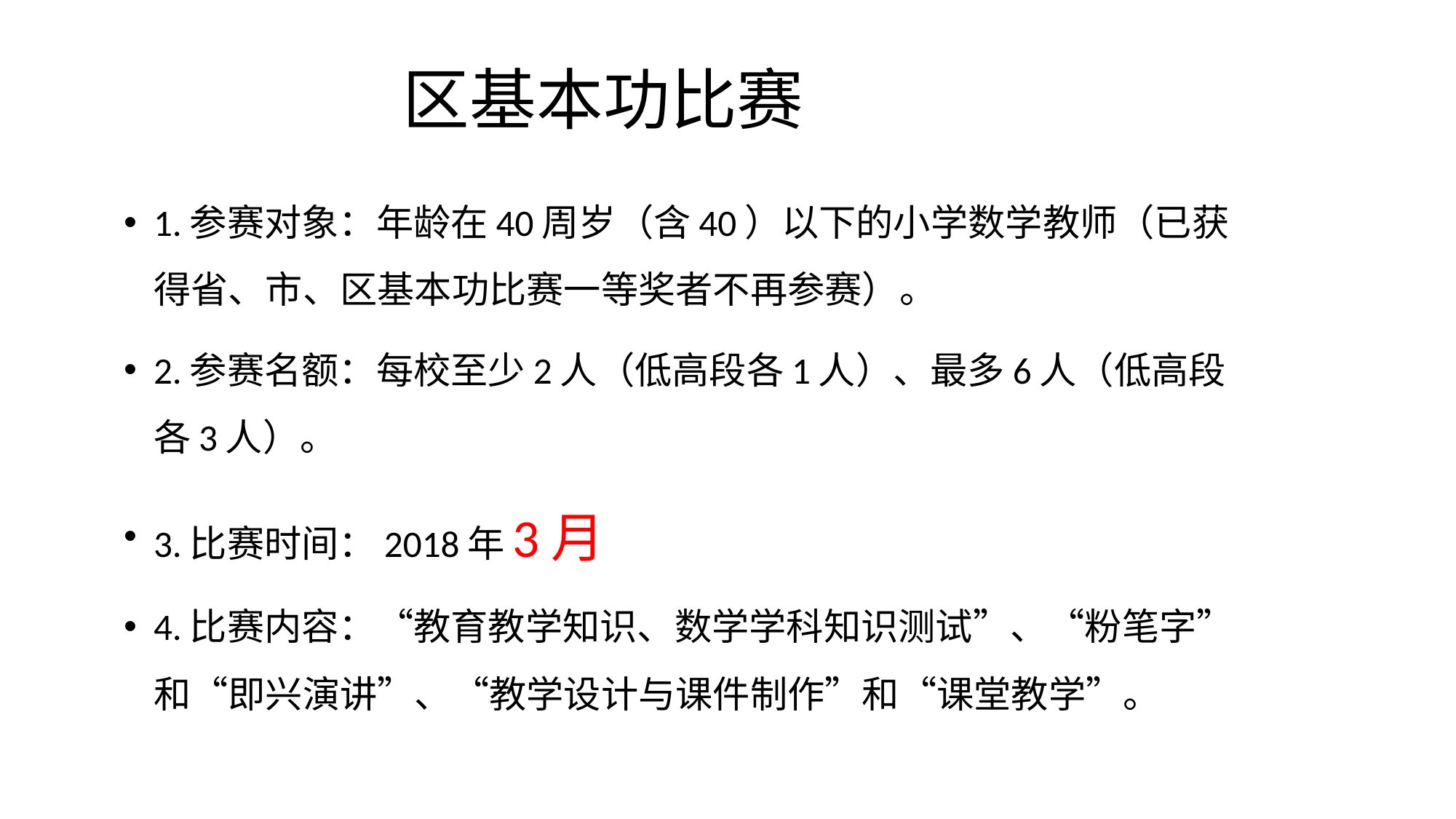

# 区基本功比赛
1.参赛对象：年龄在40周岁（含40）以下的小学数学教师（已获得省、市、区基本功比赛一等奖者不再参赛）。
2.参赛名额：每校至少2人（低高段各1人）、最多6人（低高段各3人）。
3.比赛时间：2018年3月
4.比赛内容：“教育教学知识、数学学科知识测试”、“粉笔字”和“即兴演讲”、“教学设计与课件制作”和“课堂教学”。